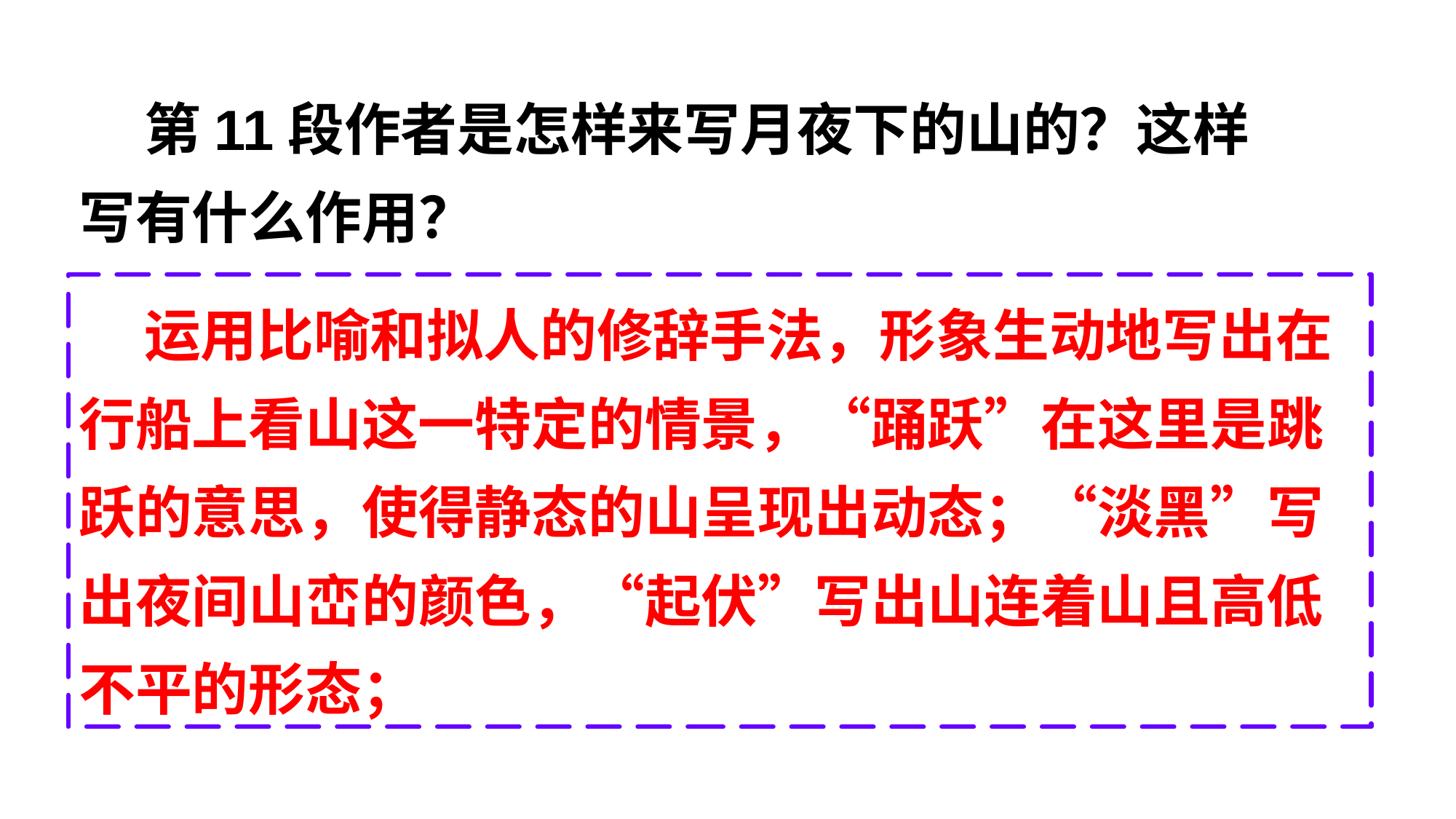

第11段作者是怎样来写月夜下的山的？这样写有什么作用？
状元成才路
状元成才路
状元成才路
状元成才路
状元成才路
状元成才路
状元成才路
状元成才路
状元成才路
状元成才路
状元成才路
状元成才路
状元成才路
状元成才路
状元成才路
状元成才路
状元成才路
状元成才路
状元成才路
    运用比喻和拟人的修辞手法，形象生动地写出在行船上看山这一特定的情景，“踊跃”在这里是跳跃的意思，使得静态的山呈现出动态；“淡黑”写出夜间山峦的颜色，“起伏”写出山连着山且高低不平的形态；
状元成才路
状元成才路
状元成才路
状元成才路
状元成才路
状元成才路
状元成才路
状元成才路
状元成才路
状元成才路
状元成才路
状元成才路
状元成才路
状元成才路
状元成才路
状元成才路
状元成才路
状元成才路
状元成才路
状元成才路
状元成才路
状元成才路
状元成才路
状元成才路
状元成才路
状元成才路
状元成才路
状元成才路
状元成才路
状元成才路
状元成才路
状元成才路
状元成才路
状元成才路
状元成才路
状元成才路
状元成才路
状元成才路
状元成才路
状元成才路
状元成才路
状元成才路
状元成才路
状元成才路
状元成才路
状元成才路
状元成才路
状元成才路
状元成才路
状元成才路
状元成才路
状元成才路
状元成才路
状元成才路
状元成才路
状元成才路
状元成才路
状元成才路
状元成才路
状元成才路
状元成才路
状元成才路
状元成才路
状元成才路
状元成才路
状元成才路
状元成才路
状元成才路
状元成才路
状元成才路
状元成才路
状元成才路
状元成才路
状元成才路
状元成才路
状元成才路
状元成才路
状元成才路
状元成才路
状元成才路
状元成才路